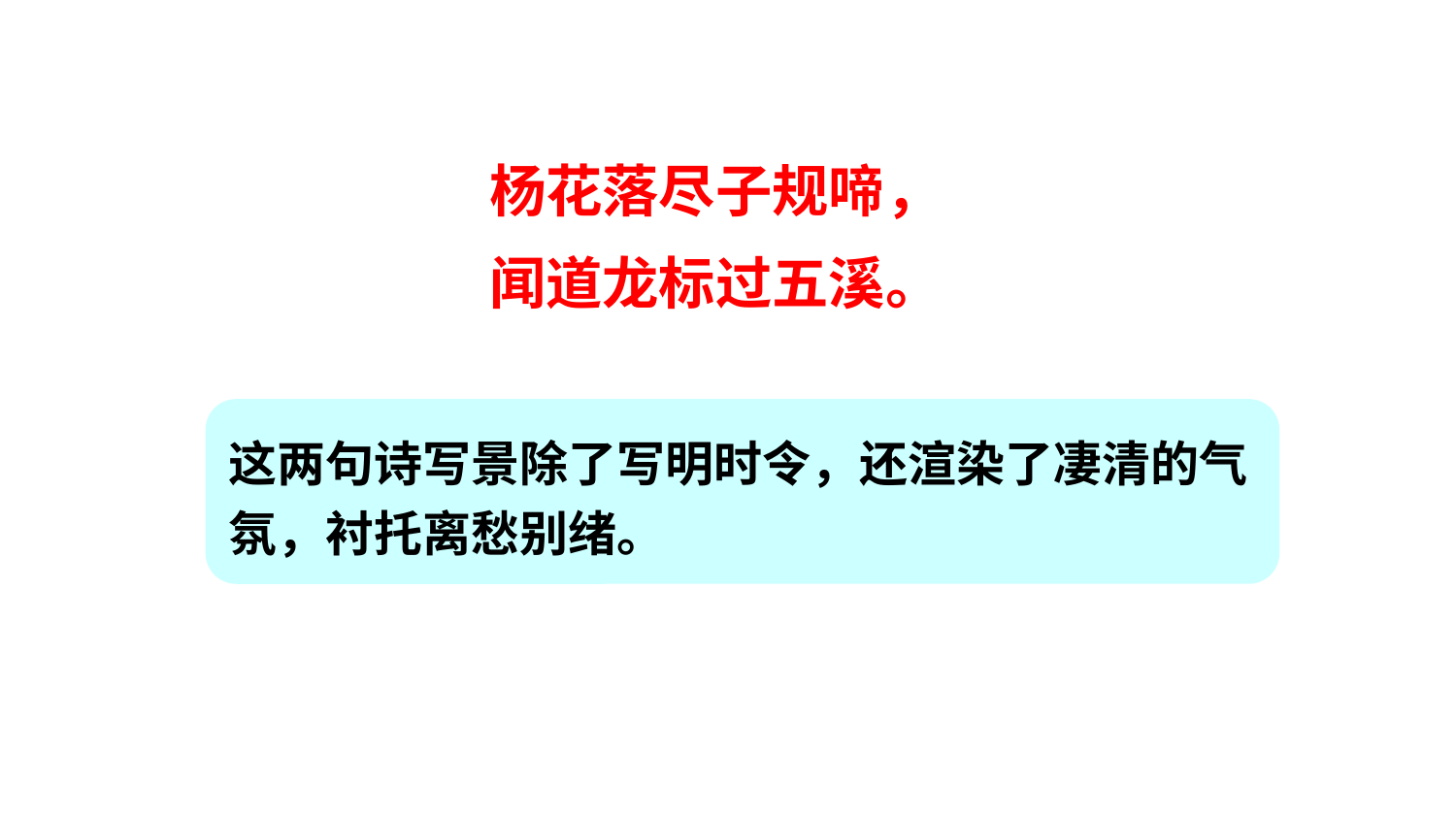

杨花落尽子规啼，
闻道龙标过五溪。
这两句诗写景除了写明时令，还渲染了凄清的气氛，衬托离愁别绪。